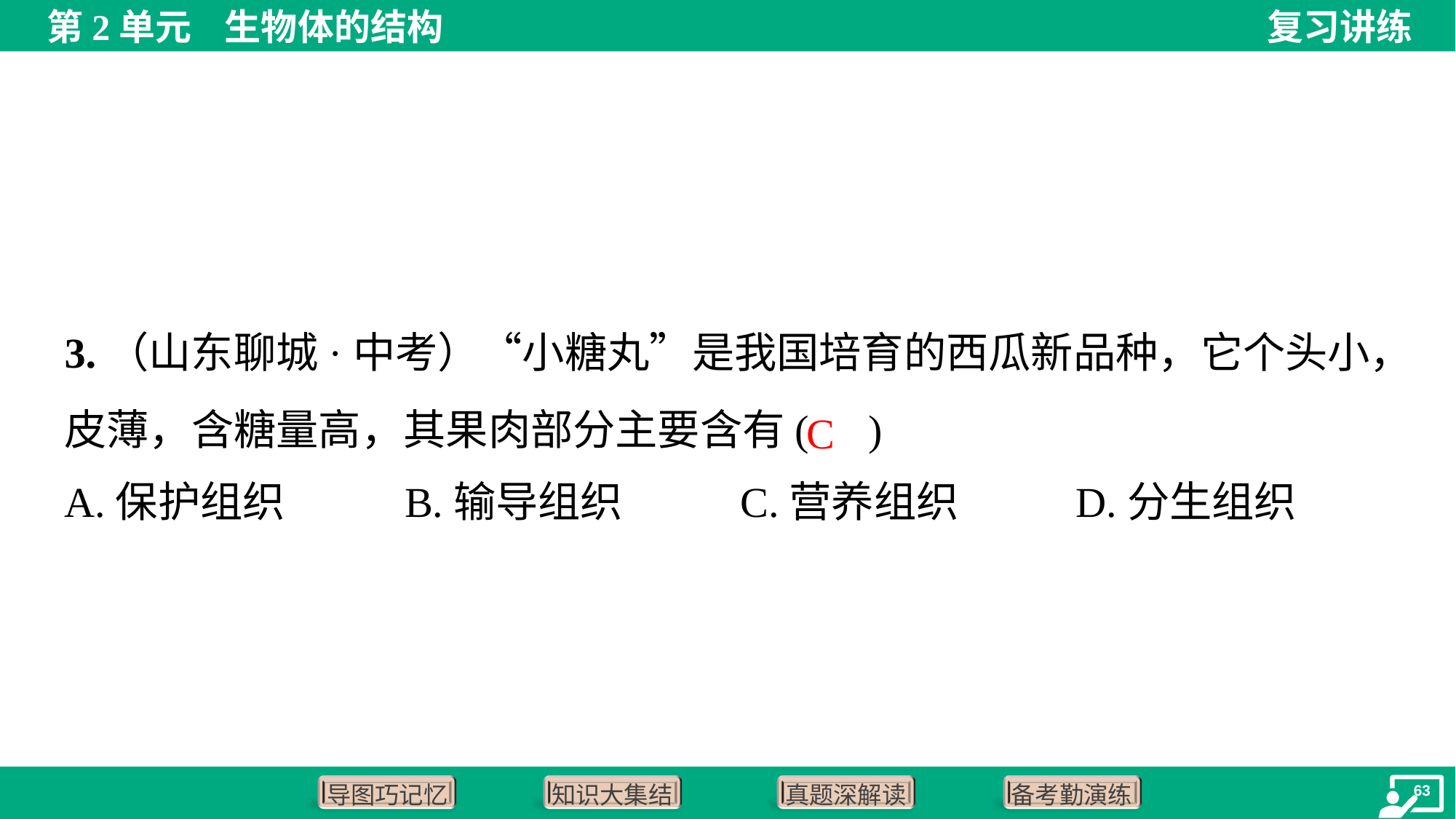

3.（山东聊城·中考）“小糖丸”是我国培育的西瓜新品种，它个头小，皮薄，含糖量高，其果肉部分主要含有(     )
C
A.保护组织	B.输导组织	C.营养组织	D.分生组织